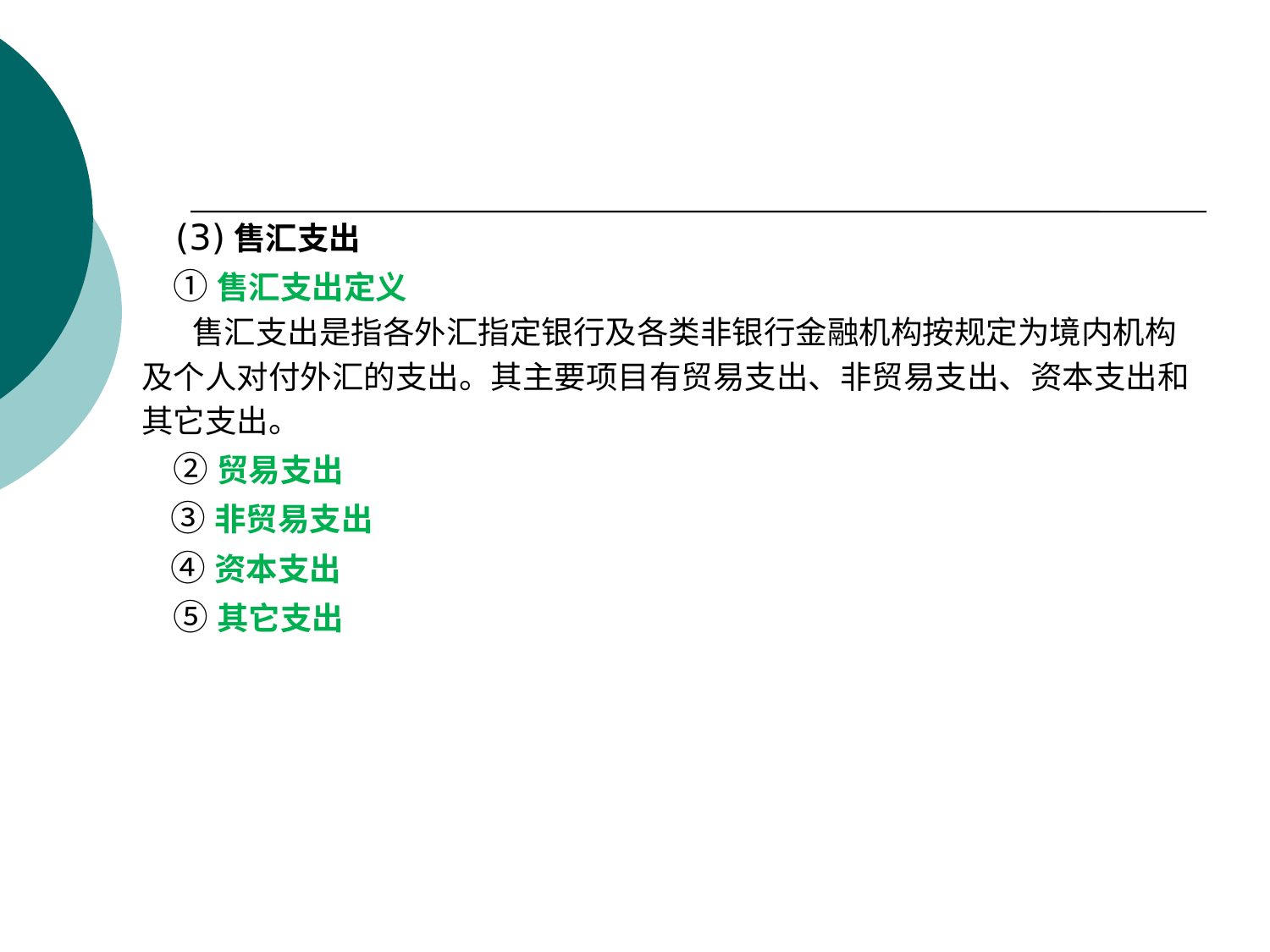

#
   (3)售汇支出
    ①售汇支出定义
      售汇支出是指各外汇指定银行及各类非银行金融机构按规定为境内机构
及个人对付外汇的支出。其主要项目有贸易支出、非贸易支出、资本支出和
其它支出。
    ②贸易支出
    ③非贸易支出
    ④资本支出
    ⑤其它支出